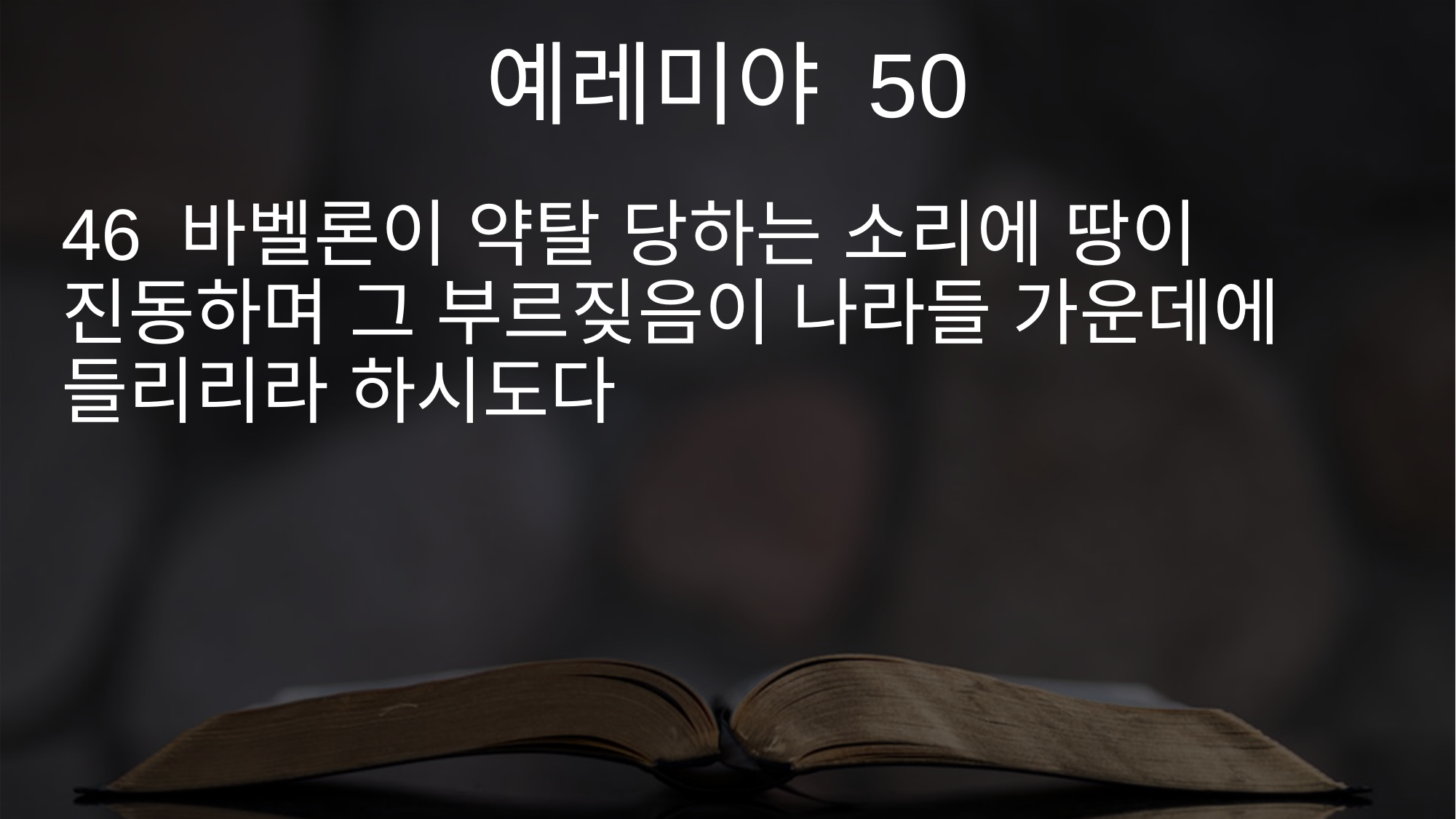

예레미야 50
46 바벨론이 약탈 당하는 소리에 땅이 진동하며 그 부르짖음이 나라들 가운데에 들리리라 하시도다